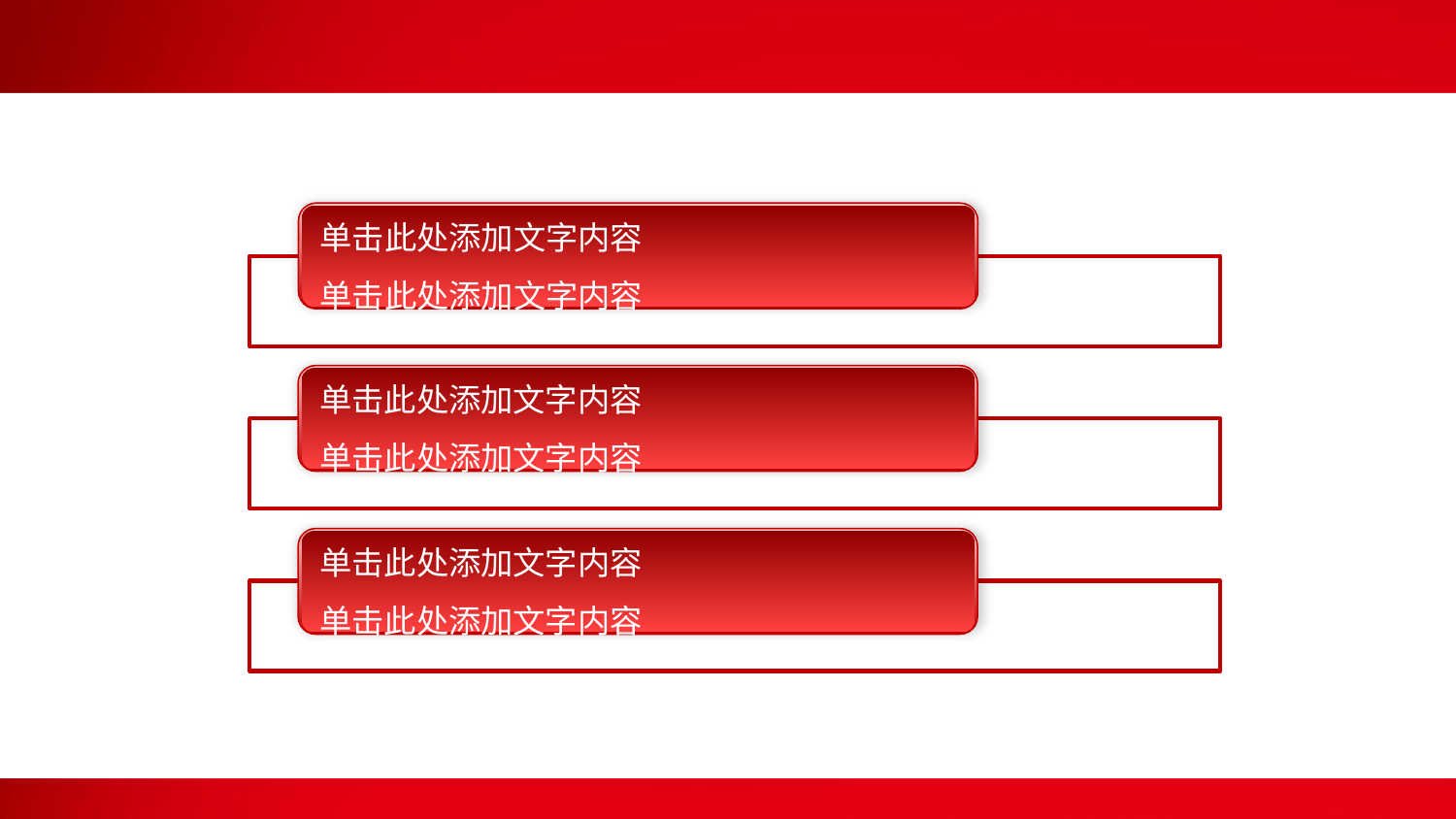

#

单击此处添加文字内容
单击此处添加文字内容

单击此处添加文字内容
单击此处添加文字内容

单击此处添加文字内容
单击此处添加文字内容